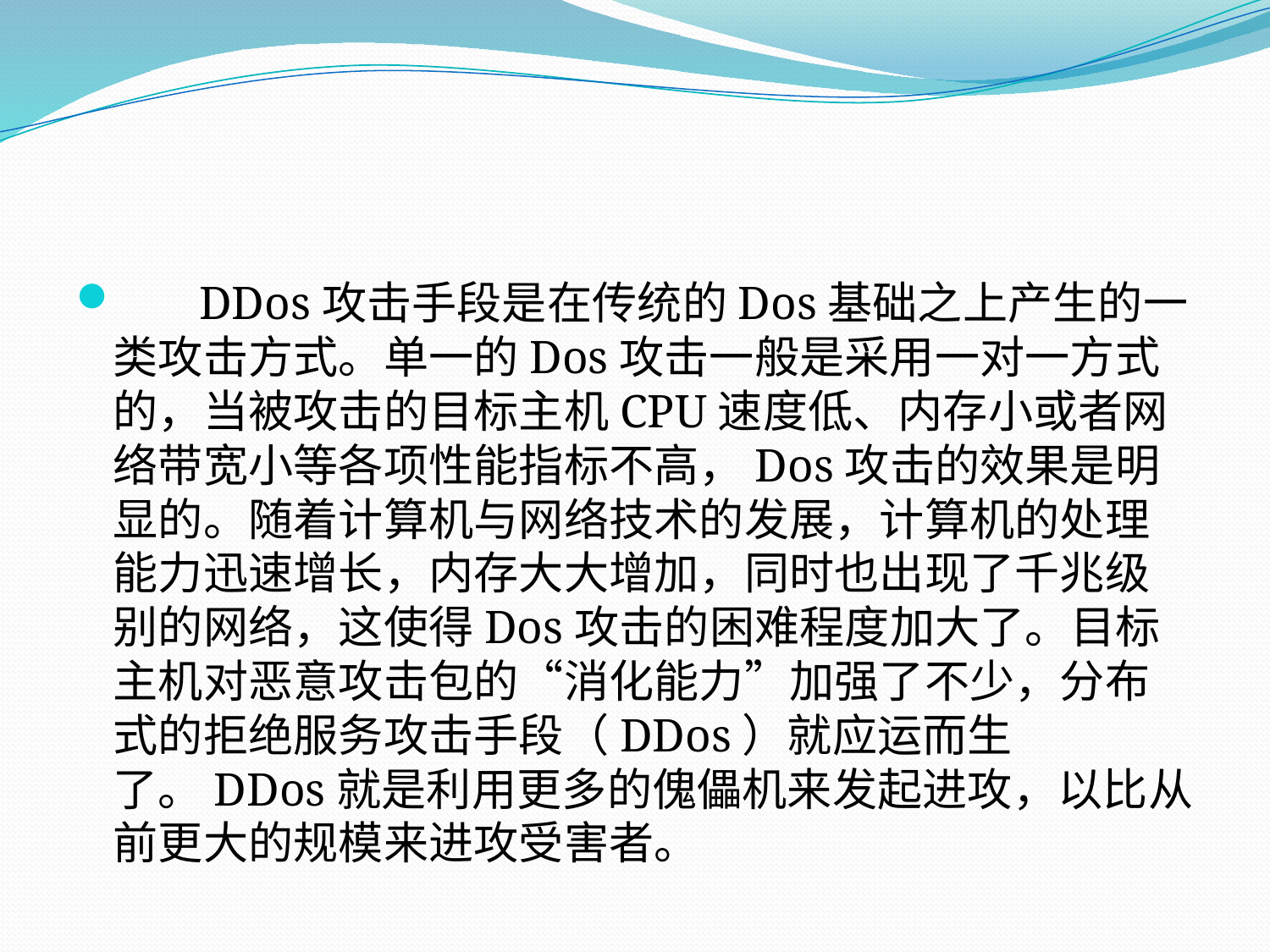

#
       DDos攻击手段是在传统的Dos基础之上产生的一类攻击方式。单一的Dos攻击一般是采用一对一方式的，当被攻击的目标主机CPU速度低、内存小或者网络带宽小等各项性能指标不高，Dos攻击的效果是明显的。随着计算机与网络技术的发展，计算机的处理能力迅速增长，内存大大增加，同时也出现了千兆级别的网络，这使得Dos攻击的困难程度加大了。目标主机对恶意攻击包的“消化能力”加强了不少，分布式的拒绝服务攻击手段（DDos）就应运而生了。DDos就是利用更多的傀儡机来发起进攻，以比从前更大的规模来进攻受害者。